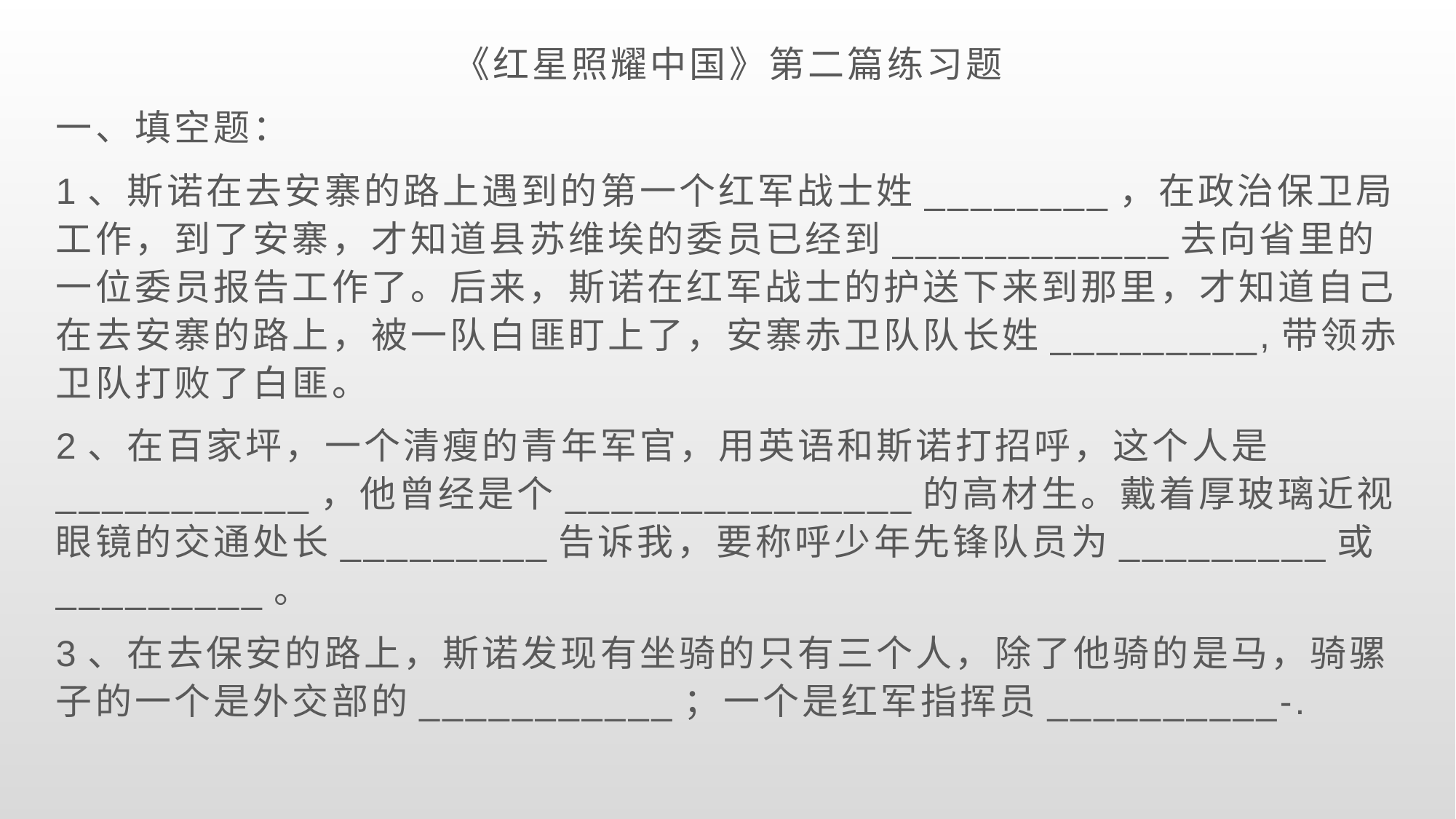

《红星照耀中国》第二篇练习题
一、填空题：
1、斯诺在去安寨的路上遇到的第一个红军战士姓________，在政治保卫局工作，到了安寨，才知道县苏维埃的委员已经到____________去向省里的一位委员报告工作了。后来，斯诺在红军战士的护送下来到那里，才知道自己在去安寨的路上，被一队白匪盯上了，安寨赤卫队队长姓_________,带领赤卫队打败了白匪。
2、在百家坪，一个清瘦的青年军官，用英语和斯诺打招呼，这个人是___________，他曾经是个_______________的高材生。戴着厚玻璃近视眼镜的交通处长_________告诉我，要称呼少年先锋队员为_________或_________。
3、在去保安的路上，斯诺发现有坐骑的只有三个人，除了他骑的是马，骑骡子的一个是外交部的___________；一个是红军指挥员__________-.